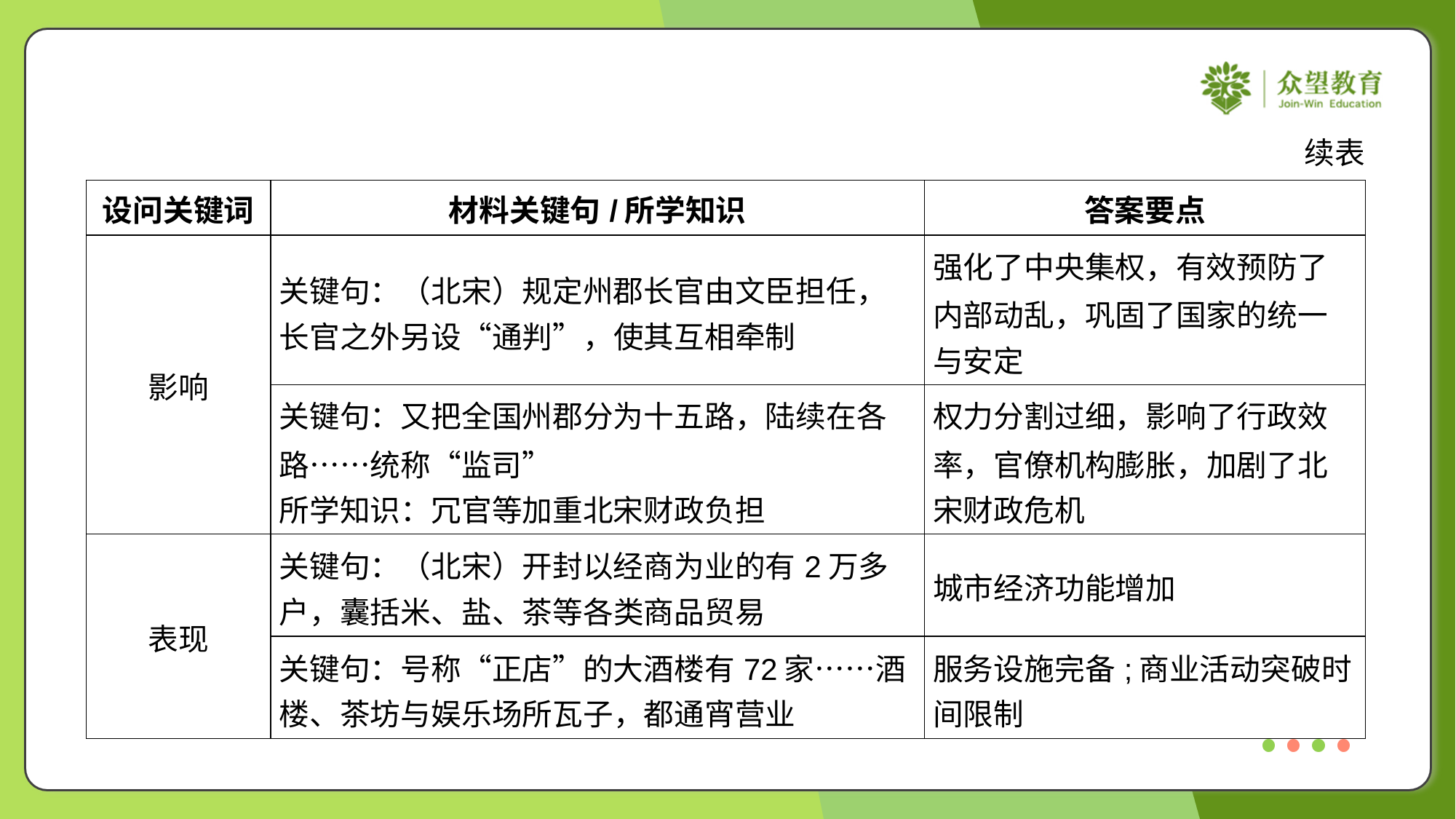

续表
| 设问关键词 | 材料关键句/所学知识 | 答案要点 |
| --- | --- | --- |
| 影响 | 关键句：（北宋）规定州郡长官由文臣担任， 长官之外另设“通判”，使其互相牵制 | 强化了中央集权，有效预防了 内部动乱，巩固了国家的统一 与安定 |
|  | 关键句：又把全国州郡分为十五路，陆续在各 路……统称“监司” 所学知识：冗官等加重北宋财政负担 | 权力分割过细，影响了行政效 率，官僚机构膨胀，加剧了北 宋财政危机 |
| 表现 | 关键句：（北宋）开封以经商为业的有2万多 户，囊括米、盐、茶等各类商品贸易 | 城市经济功能增加 |
|  | 关键句：号称“正店”的大酒楼有72家……酒 楼、茶坊与娱乐场所瓦子，都通宵营业 | 服务设施完备;商业活动突破时 间限制 |